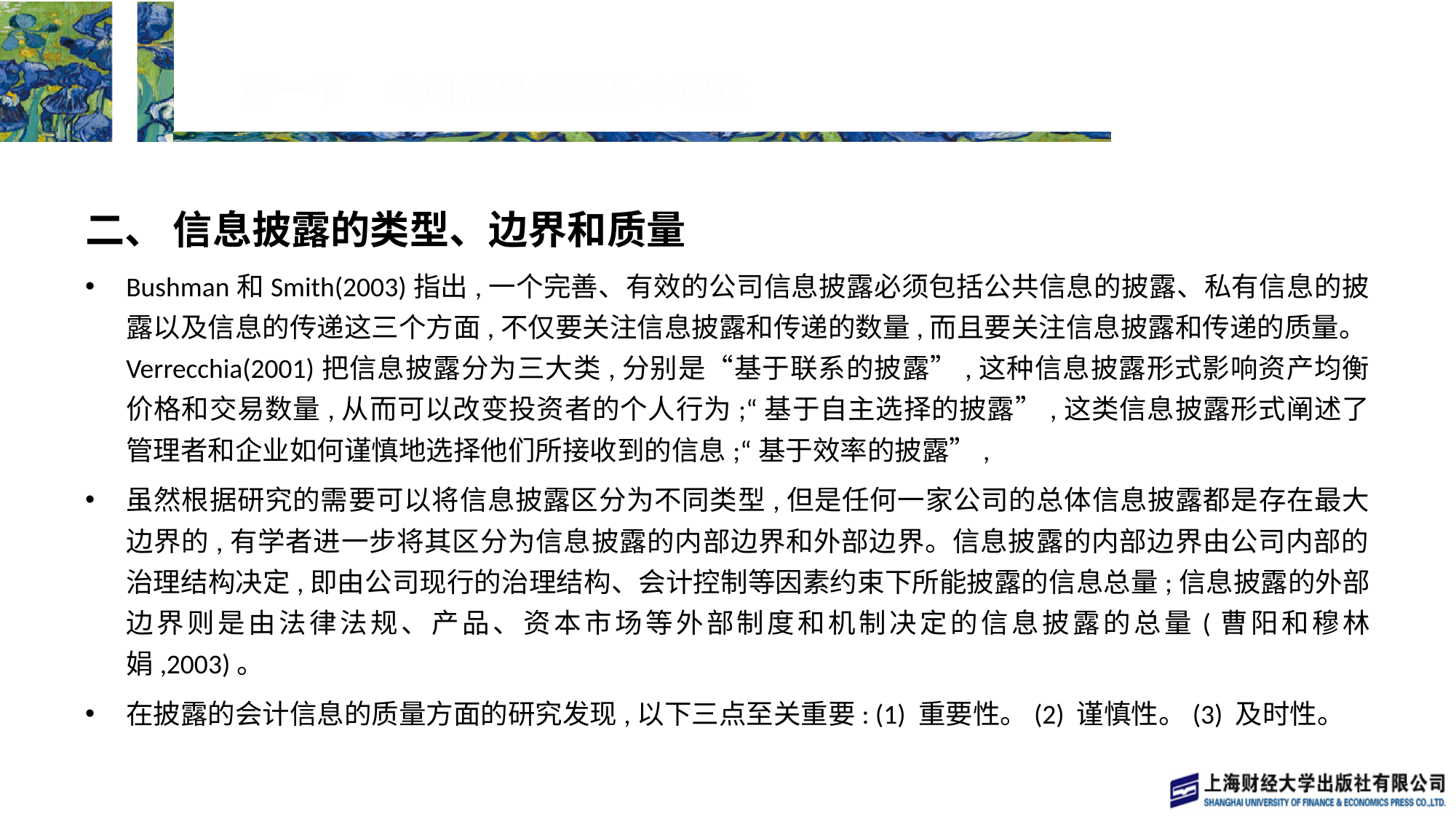

# 第一节　公司信息披露基本理论
二、 信息披露的类型、边界和质量
Bushman和Smith(2003)指出,一个完善、有效的公司信息披露必须包括公共信息的披露、私有信息的披露以及信息的传递这三个方面,不仅要关注信息披露和传递的数量,而且要关注信息披露和传递的质量。Verrecchia(2001)把信息披露分为三大类,分别是“基于联系的披露”,这种信息披露形式影响资产均衡价格和交易数量,从而可以改变投资者的个人行为;“基于自主选择的披露”,这类信息披露形式阐述了管理者和企业如何谨慎地选择他们所接收到的信息;“基于效率的披露”,
虽然根据研究的需要可以将信息披露区分为不同类型,但是任何一家公司的总体信息披露都是存在最大边界的,有学者进一步将其区分为信息披露的内部边界和外部边界。信息披露的内部边界由公司内部的治理结构决定,即由公司现行的治理结构、会计控制等因素约束下所能披露的信息总量;信息披露的外部边界则是由法律法规、产品、资本市场等外部制度和机制决定的信息披露的总量(曹阳和穆林娟,2003)。
在披露的会计信息的质量方面的研究发现,以下三点至关重要: (1) 重要性。(2) 谨慎性。(3) 及时性。